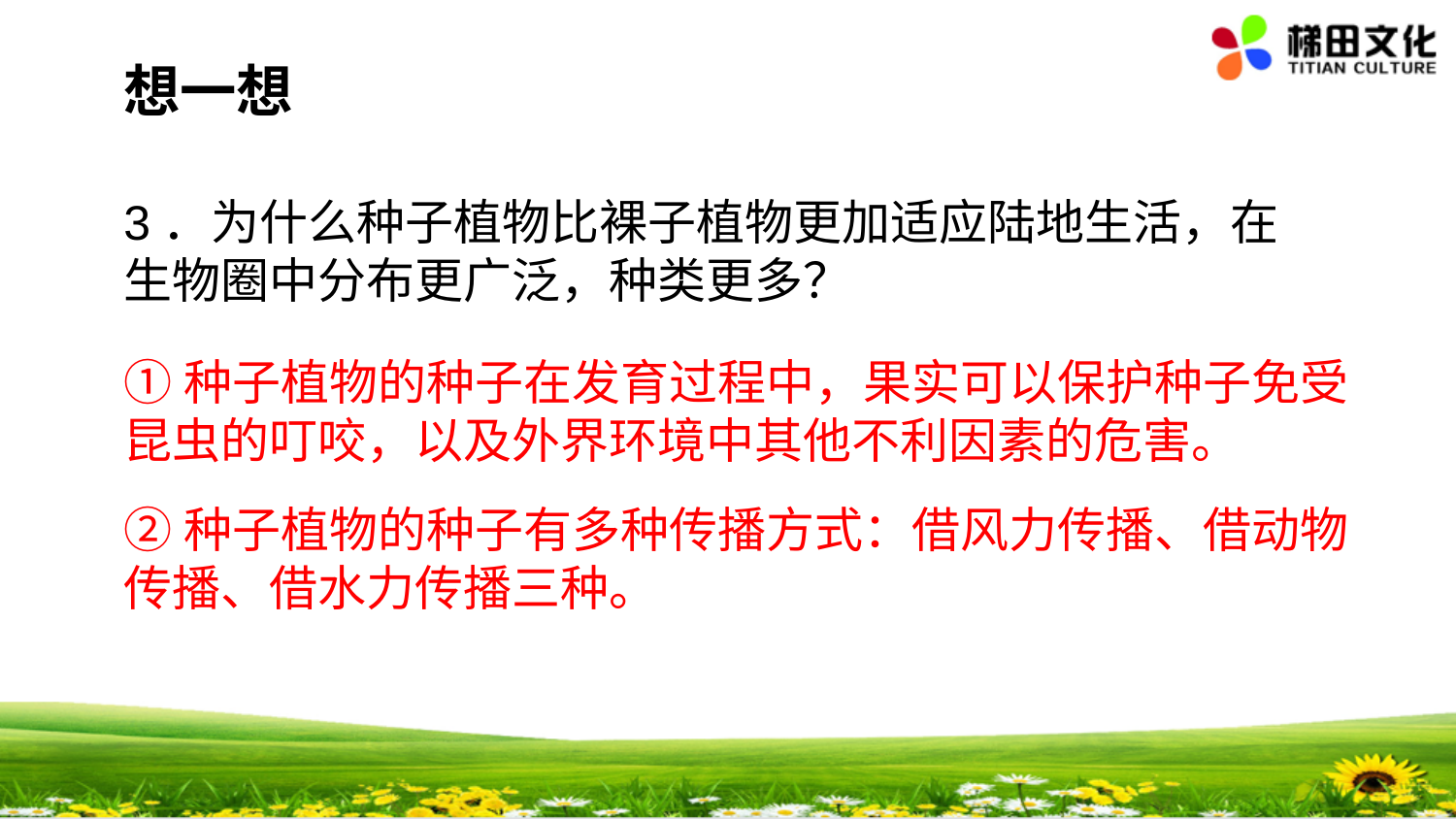

想一想
3．为什么种子植物比裸子植物更加适应陆地生活，在生物圈中分布更广泛，种类更多？
①种子植物的种子在发育过程中，果实可以保护种子免受昆虫的叮咬，以及外界环境中其他不利因素的危害。
②种子植物的种子有多种传播方式：借风力传播、借动物传播、借水力传播三种。